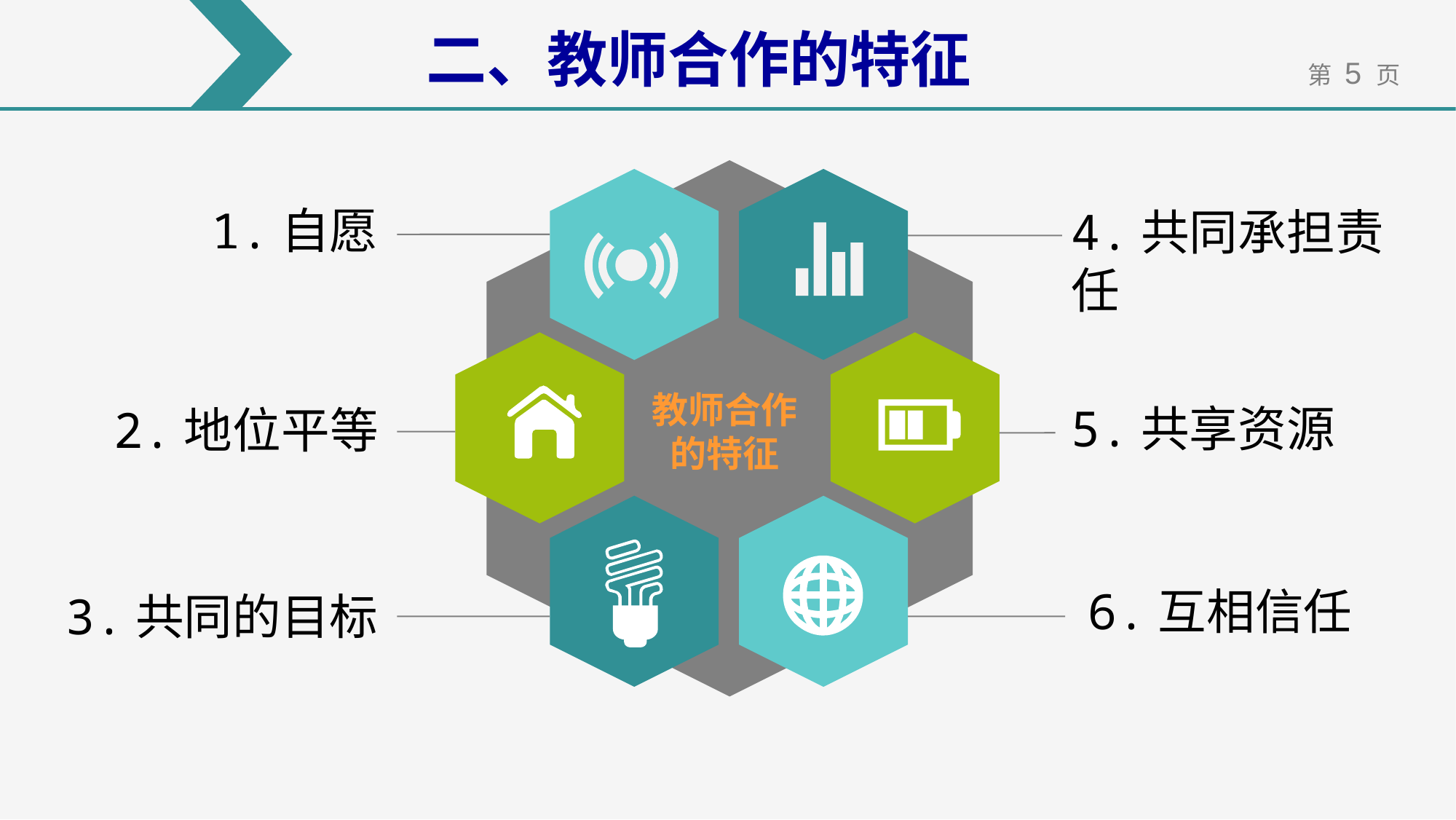

二、教师合作的特征

     1.自愿
4.共同承担责任

教师合作
的特征
5.共享资源
2.地位平等

6.互相信任
3.共同的目标